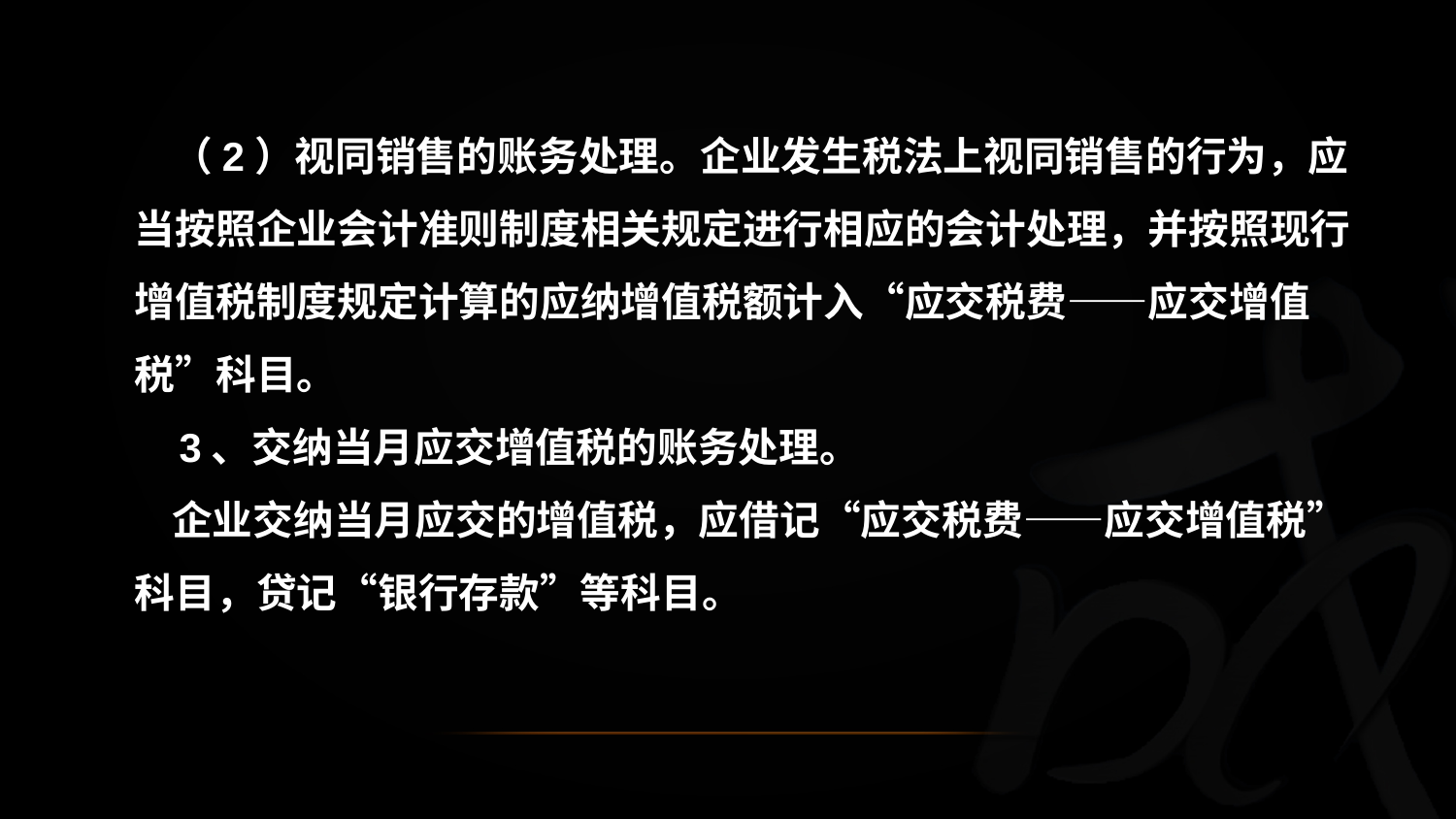

（2）视同销售的账务处理。企业发生税法上视同销售的行为，应当按照企业会计准则制度相关规定进行相应的会计处理，并按照现行增值税制度规定计算的应纳增值税额计入“应交税费——应交增值税”科目。
    3、交纳当月应交增值税的账务处理。
   企业交纳当月应交的增值税，应借记“应交税费——应交增值税”科目，贷记“银行存款”等科目。